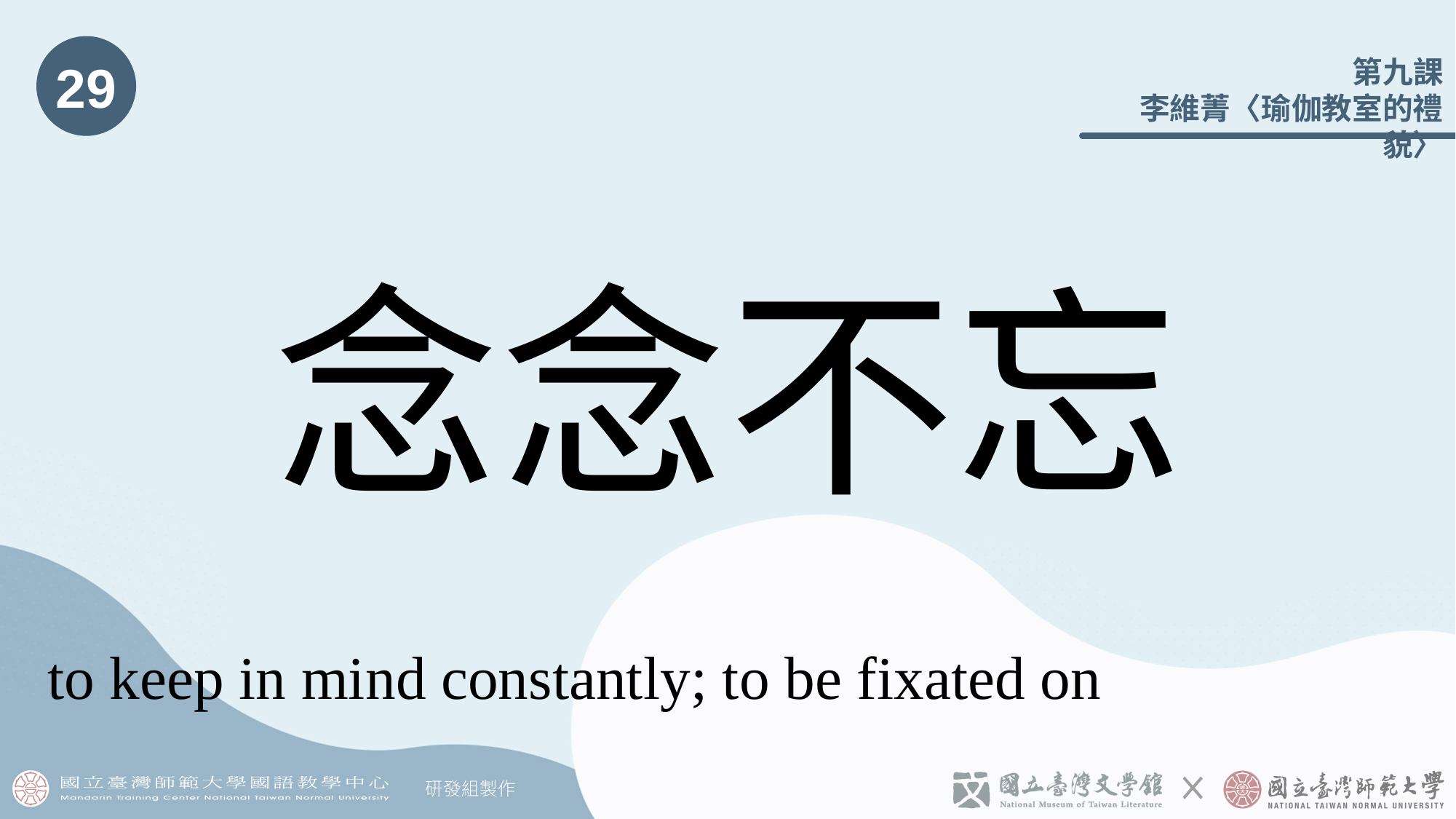

29
# 念念不󠇡忘
to keep in mind constantly; to be fixated on